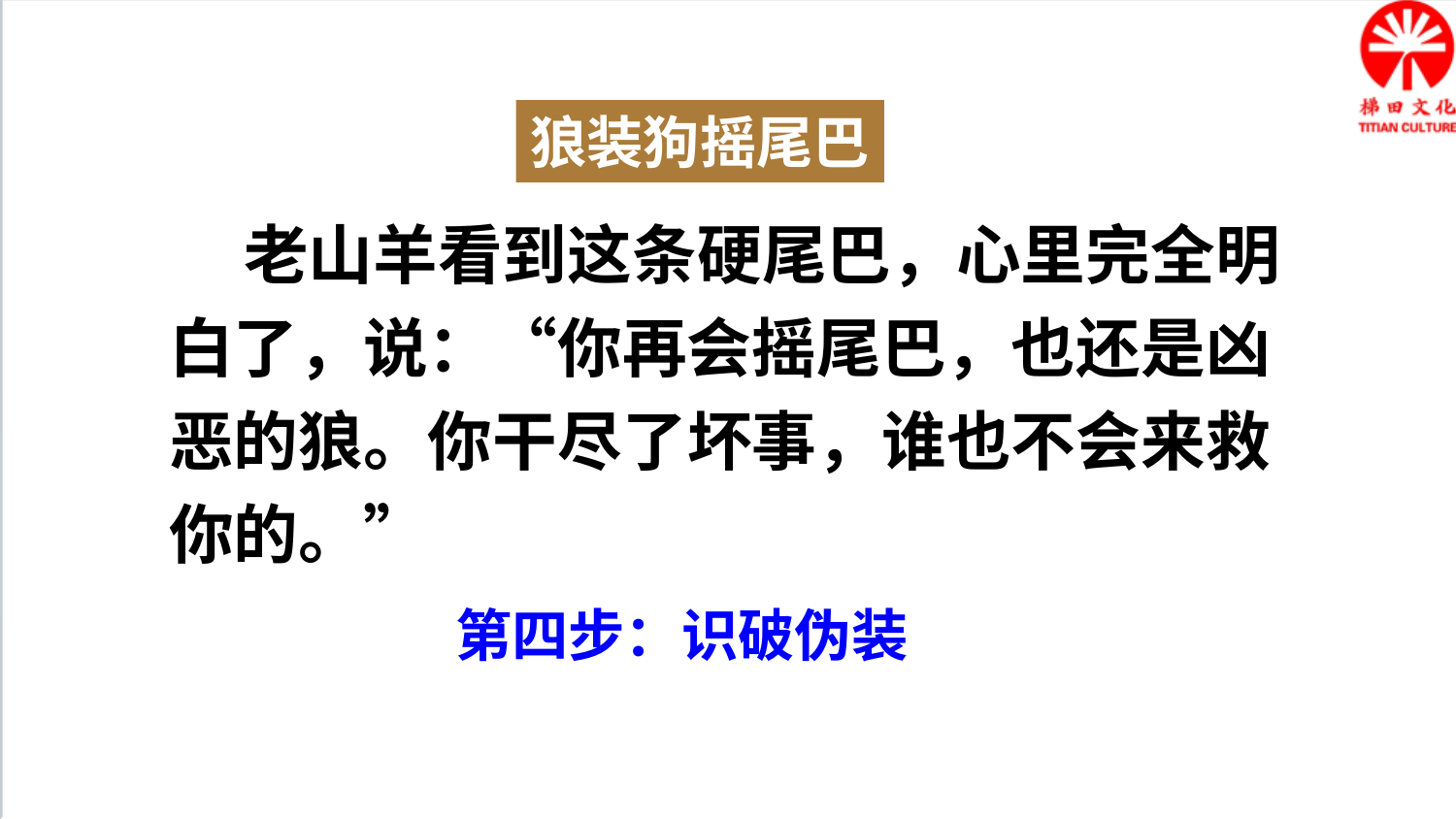

狼装狗摇尾巴
    老山羊看到这条硬尾巴，心里完全明白了，说：“你再会摇尾巴，也还是凶恶的狼。你干尽了坏事，谁也不会来救你的。”
第四步：识破伪装